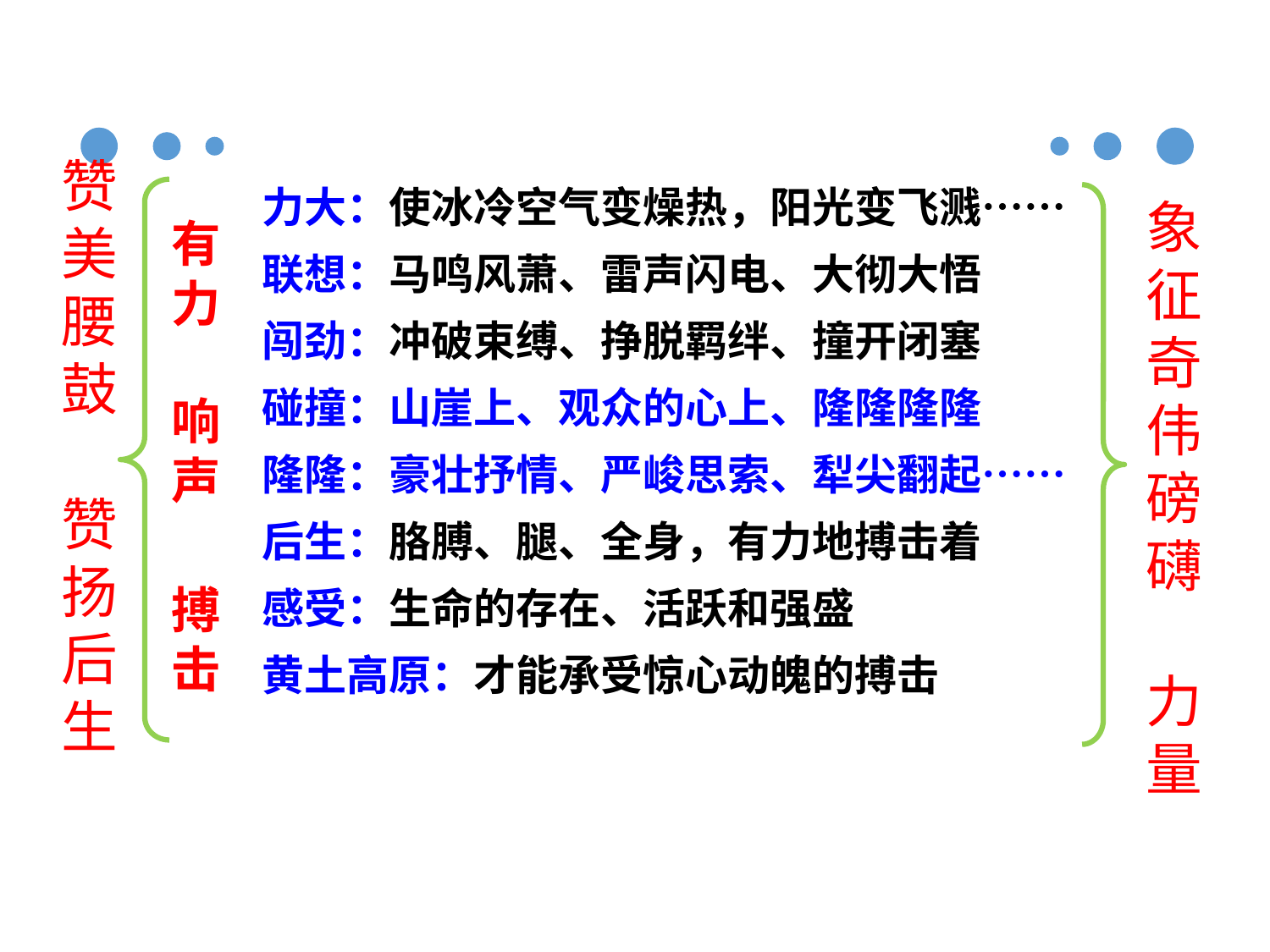

赞美腰鼓  赞扬后生

力大：使冰冷空气变燥热，阳光变飞溅……
联想：马鸣风萧、雷声闪电、大彻大悟
闯劲：冲破束缚、挣脱羁绊、撞开闭塞
碰撞：山崖上、观众的心上、隆隆隆隆
隆隆：豪壮抒情、严峻思索、犁尖翻起……
后生：胳膊、腿、全身，有力地搏击着
感受：生命的存在、活跃和强盛
黄土高原：才能承受惊心动魄的搏击

象征奇伟磅礴  力量
有力
响声

搏击